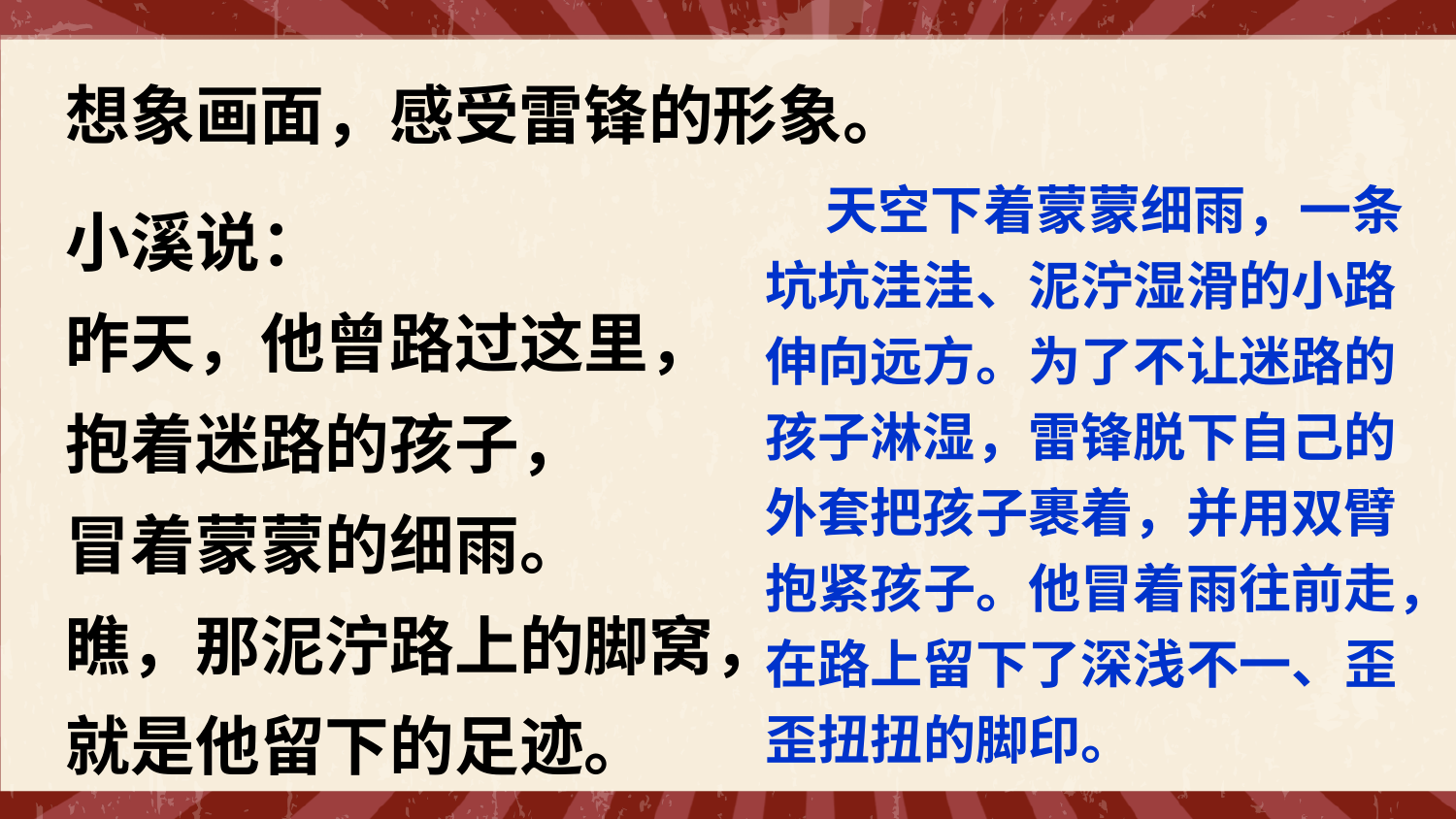

想象画面，感受雷锋的形象。
    天空下着蒙蒙细雨，一条坑坑洼洼、泥泞湿滑的小路伸向远方。为了不让迷路的孩子淋湿，雷锋脱下自己的外套把孩子裹着，并用双臂抱紧孩子。他冒着雨往前走，在路上留下了深浅不一、歪歪扭扭的脚印。
小溪说：
昨天，他曾路过这里，
抱着迷路的孩子，
冒着蒙蒙的细雨。
瞧，那泥泞路上的脚窝，
就是他留下的足迹。